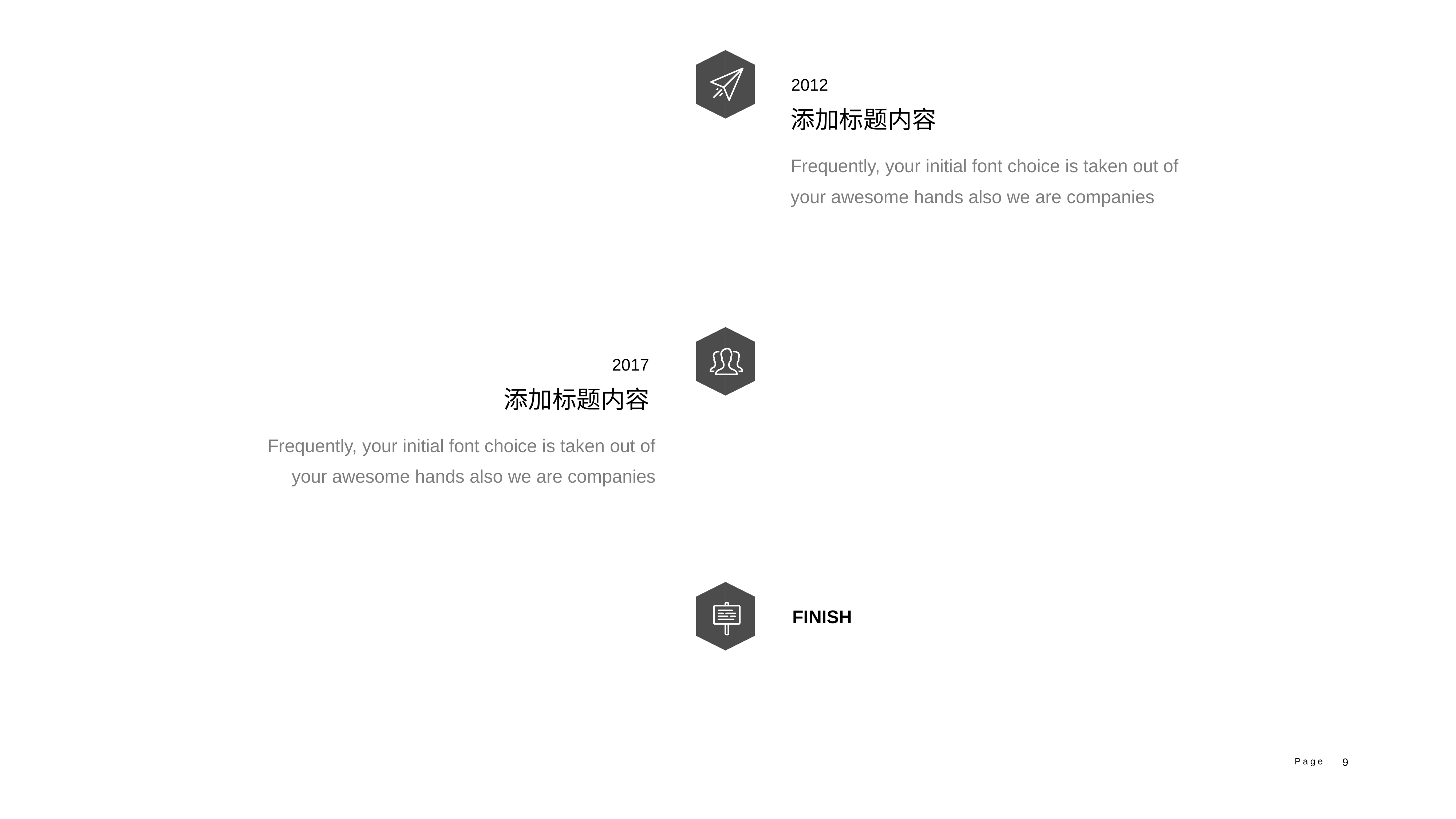

2012
添加标题内容
Frequently, your initial font choice is taken out of your awesome hands also we are companies

2017
添加标题内容
Frequently, your initial font choice is taken out of your awesome hands also we are companies

FINISH